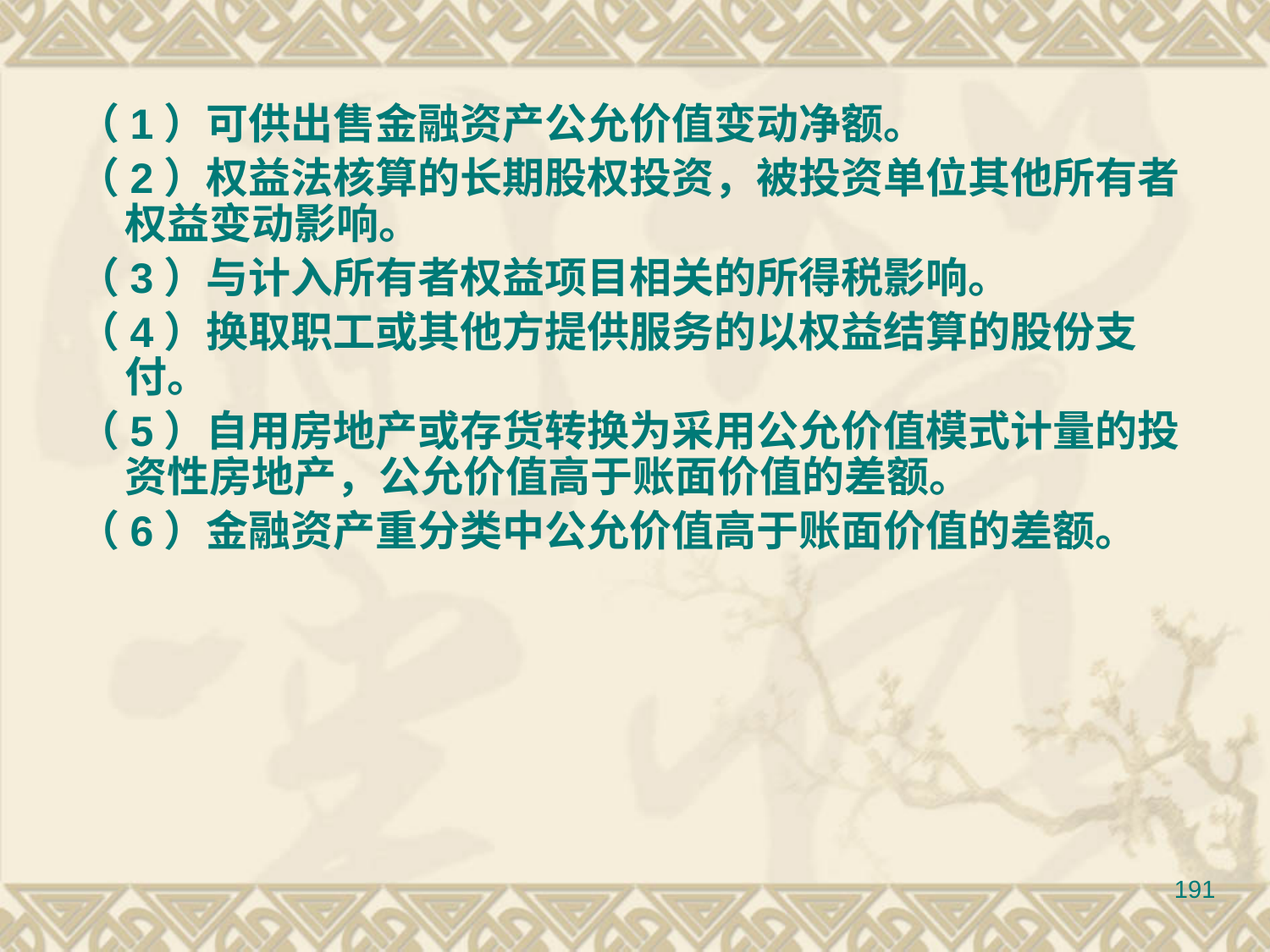

（1）可供出售金融资产公允价值变动净额。
（2）权益法核算的长期股权投资，被投资单位其他所有者权益变动影响。
（3）与计入所有者权益项目相关的所得税影响。
（4）换取职工或其他方提供服务的以权益结算的股份支付。
（5）自用房地产或存货转换为采用公允价值模式计量的投资性房地产，公允价值高于账面价值的差额。
（6）金融资产重分类中公允价值高于账面价值的差额。
191